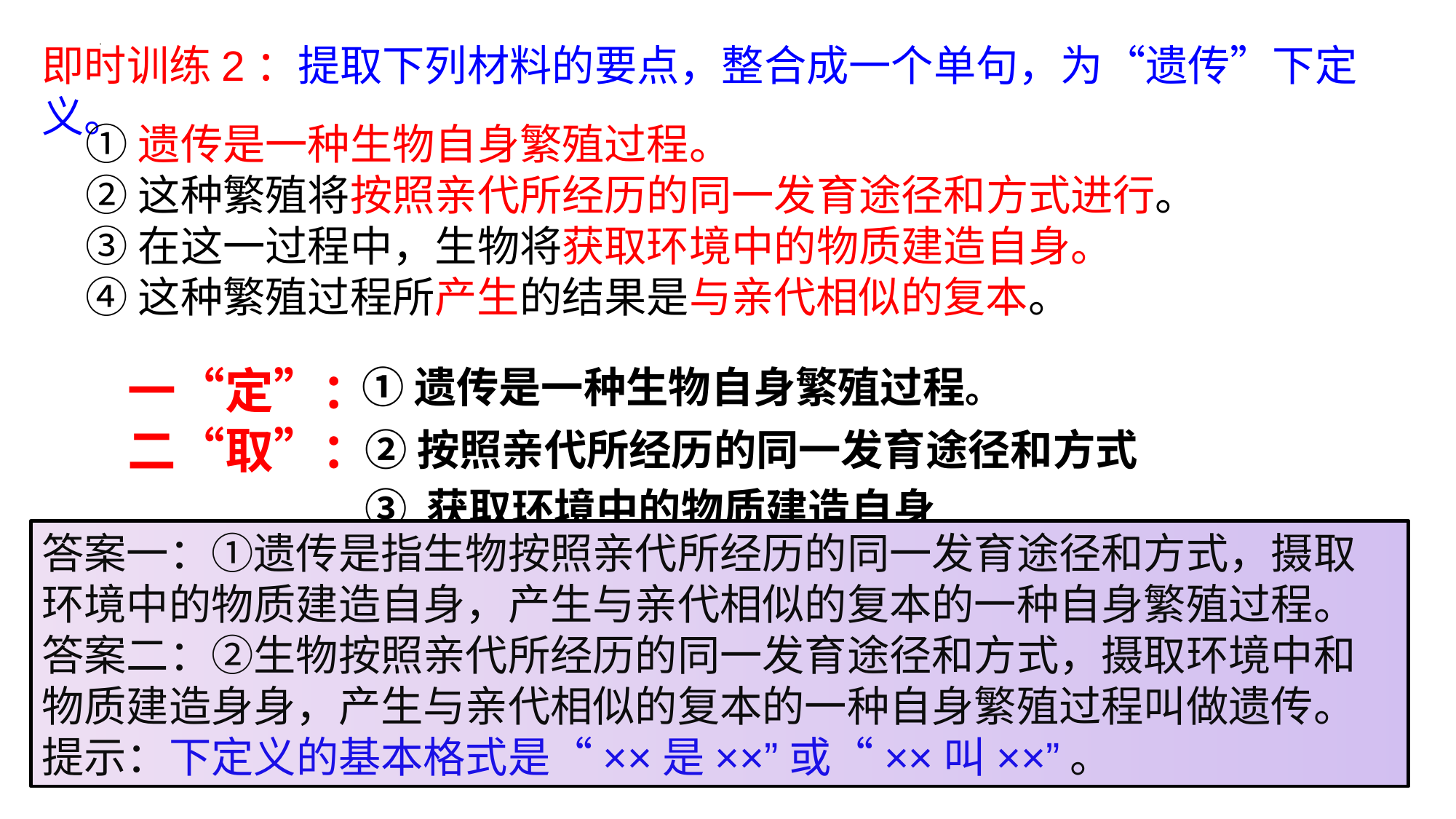

即时训练2：提取下列材料的要点，整合成一个单句，为“遗传”下定义。

①遗传是一种生物自身繁殖过程。
②这种繁殖将按照亲代所经历的同一发育途径和方式进行。
③在这一过程中，生物将获取环境中的物质建造自身。
④这种繁殖过程所产生的结果是与亲代相似的复本。

一“定”：
①遗传是一种生物自身繁殖过程。

二“取”：
②按照亲代所经历的同一发育途径和方式
③ 获取环境中的物质建造自身
答案一：①遗传是指生物按照亲代所经历的同一发育途径和方式，摄取环境中的物质建造自身，产生与亲代相似的复本的一种自身繁殖过程。
答案二：②生物按照亲代所经历的同一发育途径和方式，摄取环境中和物质建造身身，产生与亲代相似的复本的一种自身繁殖过程叫做遗传。
提示：下定义的基本格式是“××是××”或“××叫××”。
④ 产生与亲代相似的复本
三“加”：
遗传是指生物(②按照亲代所经历的同一发育途径和方式)，(③获取环境中的物质建造自身，)(④产生与亲代相似的复本)的一种自身繁殖过程。